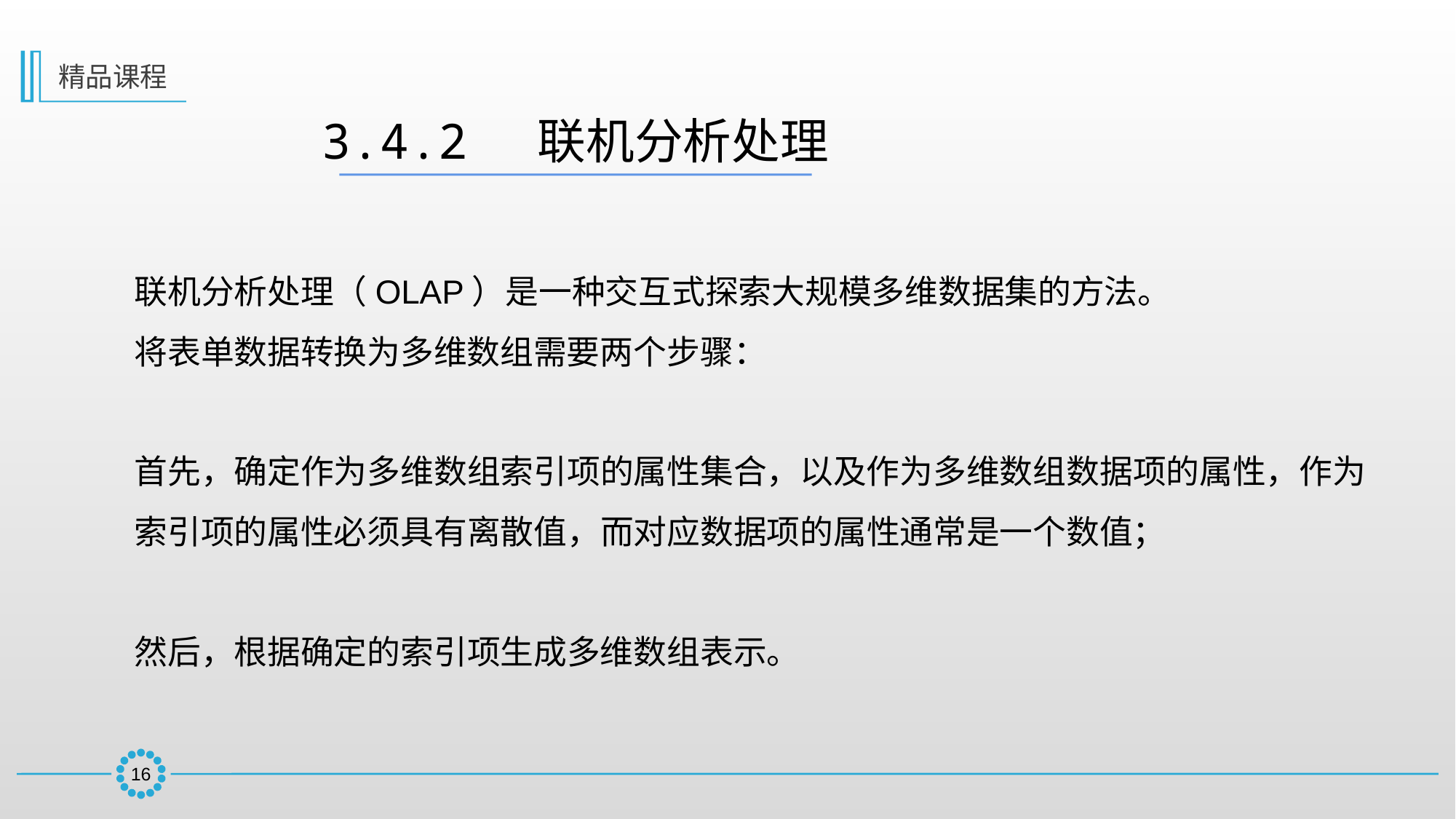

精品课程
3.4.2  联机分析处理

联机分析处理（OLAP）是一种交互式探索大规模多维数据集的方法。
将表单数据转换为多维数组需要两个步骤：

首先，确定作为多维数组索引项的属性集合，以及作为多维数组数据项的属性，作为索引项的属性必须具有离散值，而对应数据项的属性通常是一个数值；

然后，根据确定的索引项生成多维数组表示。

16